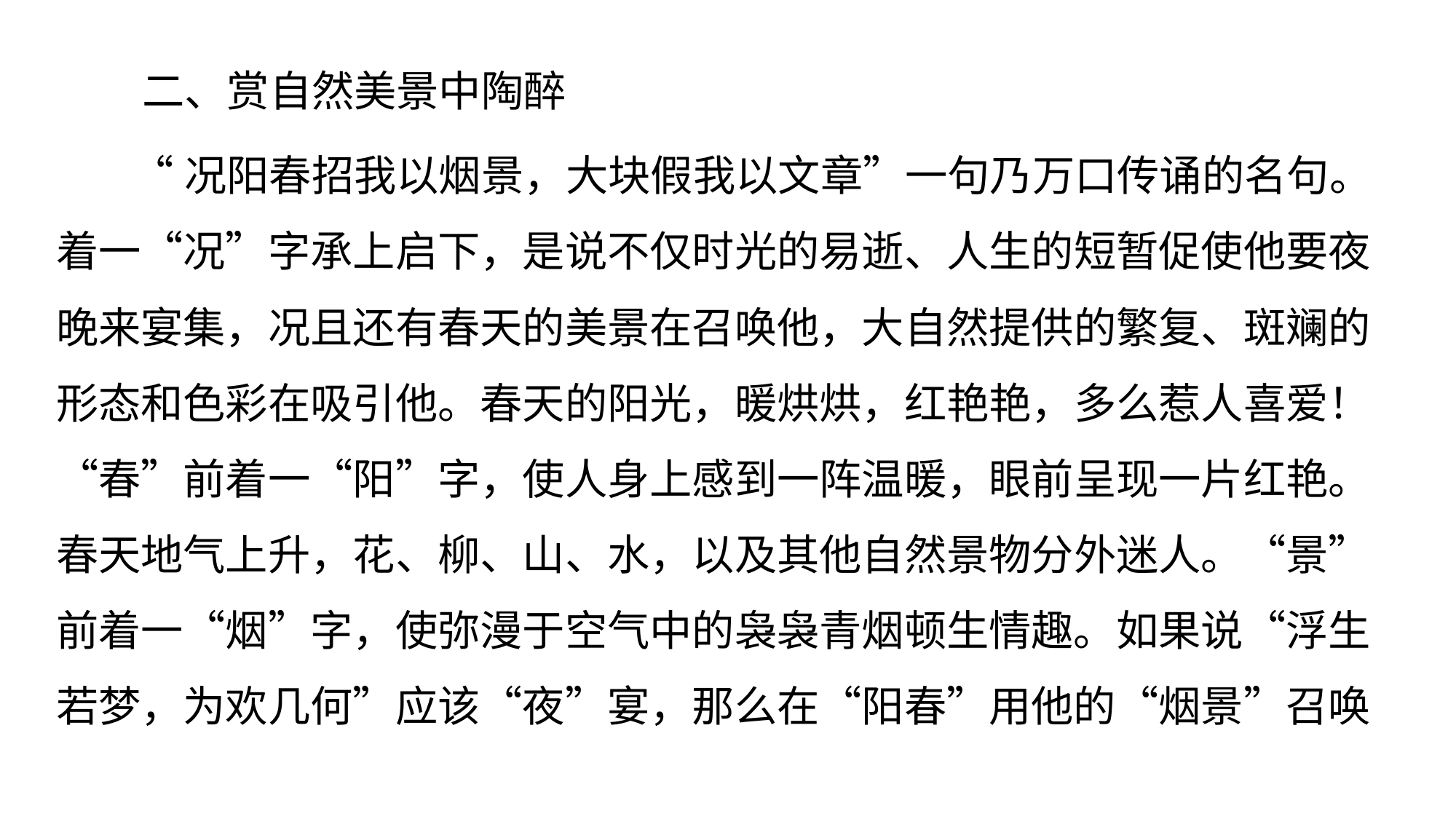

二、赏自然美景中陶醉
        “况阳春招我以烟景，大块假我以文章”一句乃万口传诵的名句。着一“况”字承上启下，是说不仅时光的易逝、人生的短暂促使他要夜晚来宴集，况且还有春天的美景在召唤他，大自然提供的繁复、斑斓的形态和色彩在吸引他。春天的阳光，暖烘烘，红艳艳，多么惹人喜爱！“春”前着一“阳”字，使人身上感到一阵温暖，眼前呈现一片红艳。春天地气上升，花、柳、山、水，以及其他自然景物分外迷人。“景”前着一“烟”字，使弥漫于空气中的袅袅青烟顿生情趣。如果说“浮生若梦，为欢几何”应该“夜”宴，那么在“阳春”用他的“烟景”召唤